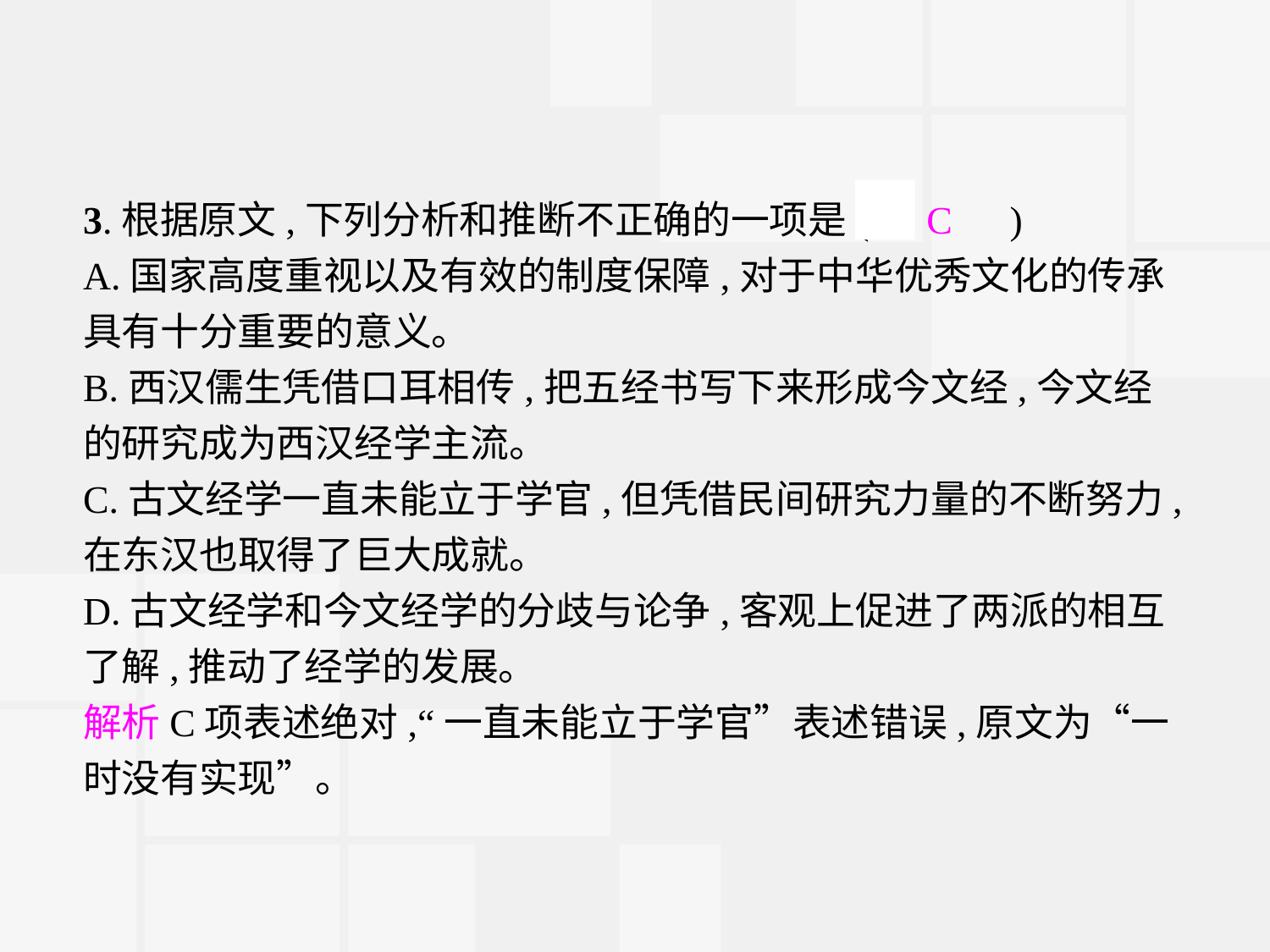

3.根据原文,下列分析和推断不正确的一项是(　C　)
A.国家高度重视以及有效的制度保障,对于中华优秀文化的传承具有十分重要的意义。
B.西汉儒生凭借口耳相传,把五经书写下来形成今文经,今文经的研究成为西汉经学主流。
C.古文经学一直未能立于学官,但凭借民间研究力量的不断努力,在东汉也取得了巨大成就。
D.古文经学和今文经学的分歧与论争,客观上促进了两派的相互了解,推动了经学的发展。
解析C项表述绝对,“一直未能立于学官”表述错误,原文为“一时没有实现”。